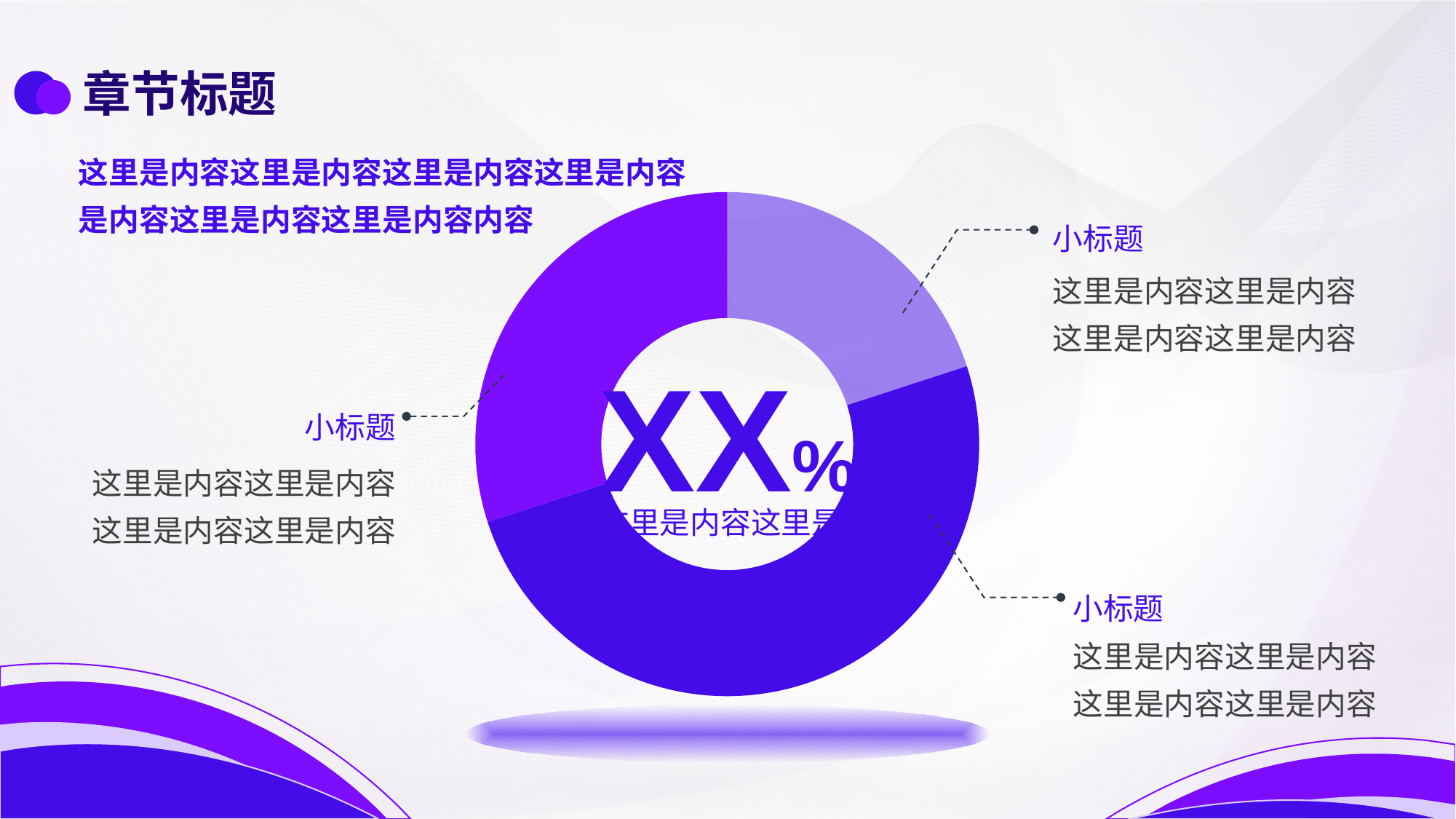

章节标题
这里是内容这里是内容这里是内容这里是内容
是内容这里是内容这里是内容内容

### Chart

| Category | 销售额 |
|---|---|
| A | 20.0 |
| B | 50.0 |
| c | 30.0 |
XX%
这里是内容这里是内容
小标题

这里是内容这里是内容
这里是内容这里是内容

小标题
这里是内容这里是内容
这里是内容这里是内容

小标题
这里是内容这里是内容
这里是内容这里是内容